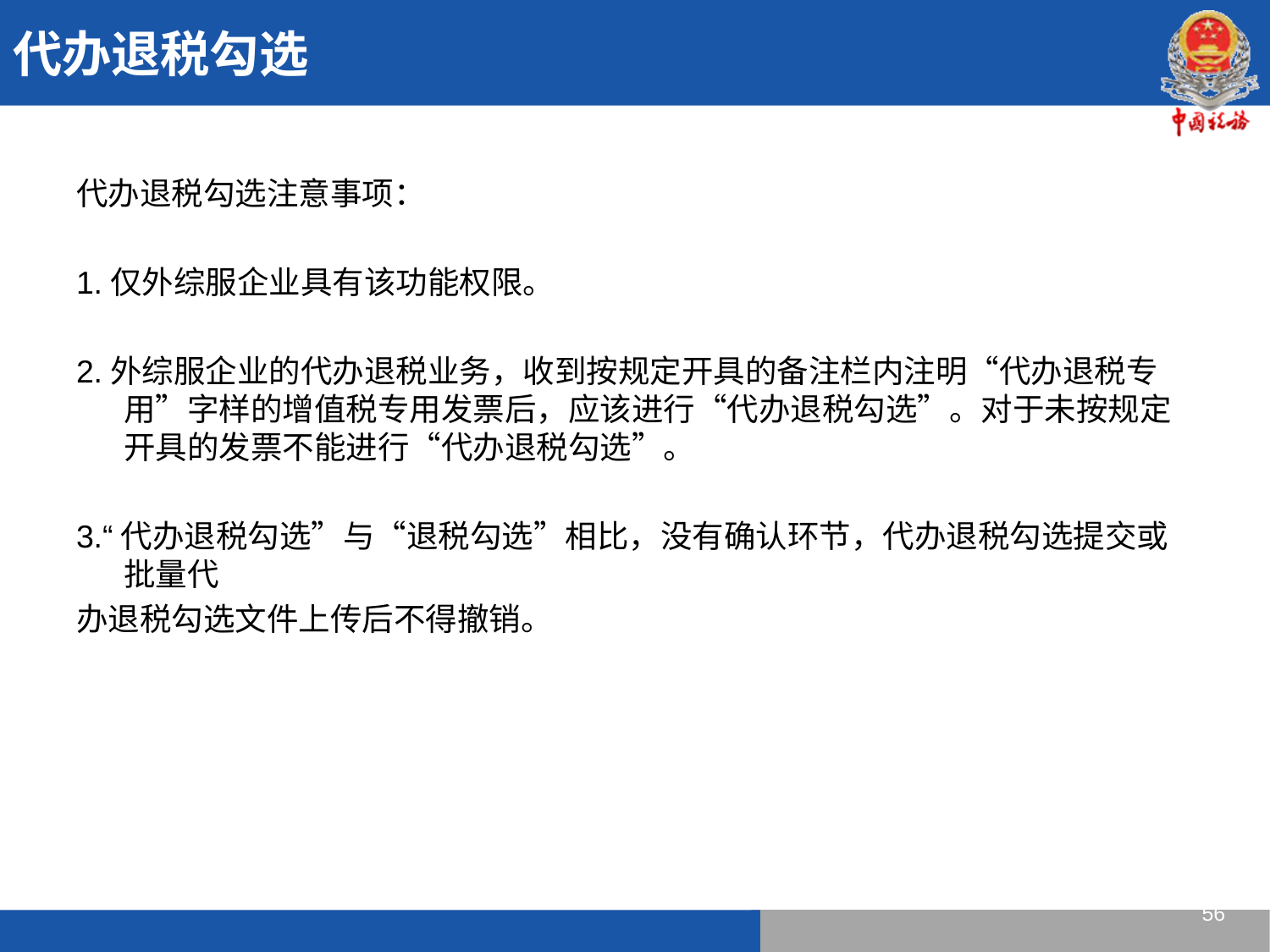

# 代办退税勾选
代办退税勾选注意事项：

1.仅外综服企业具有该功能权限。

2.外综服企业的代办退税业务，收到按规定开具的备注栏内注明“代办退税专用”字样的增值税专用发票后，应该进行“代办退税勾选”。对于未按规定开具的发票不能进行“代办退税勾选”。

3.“代办退税勾选”与“退税勾选”相比，没有确认环节，代办退税勾选提交或批量代
办退税勾选文件上传后不得撤销。

                                56